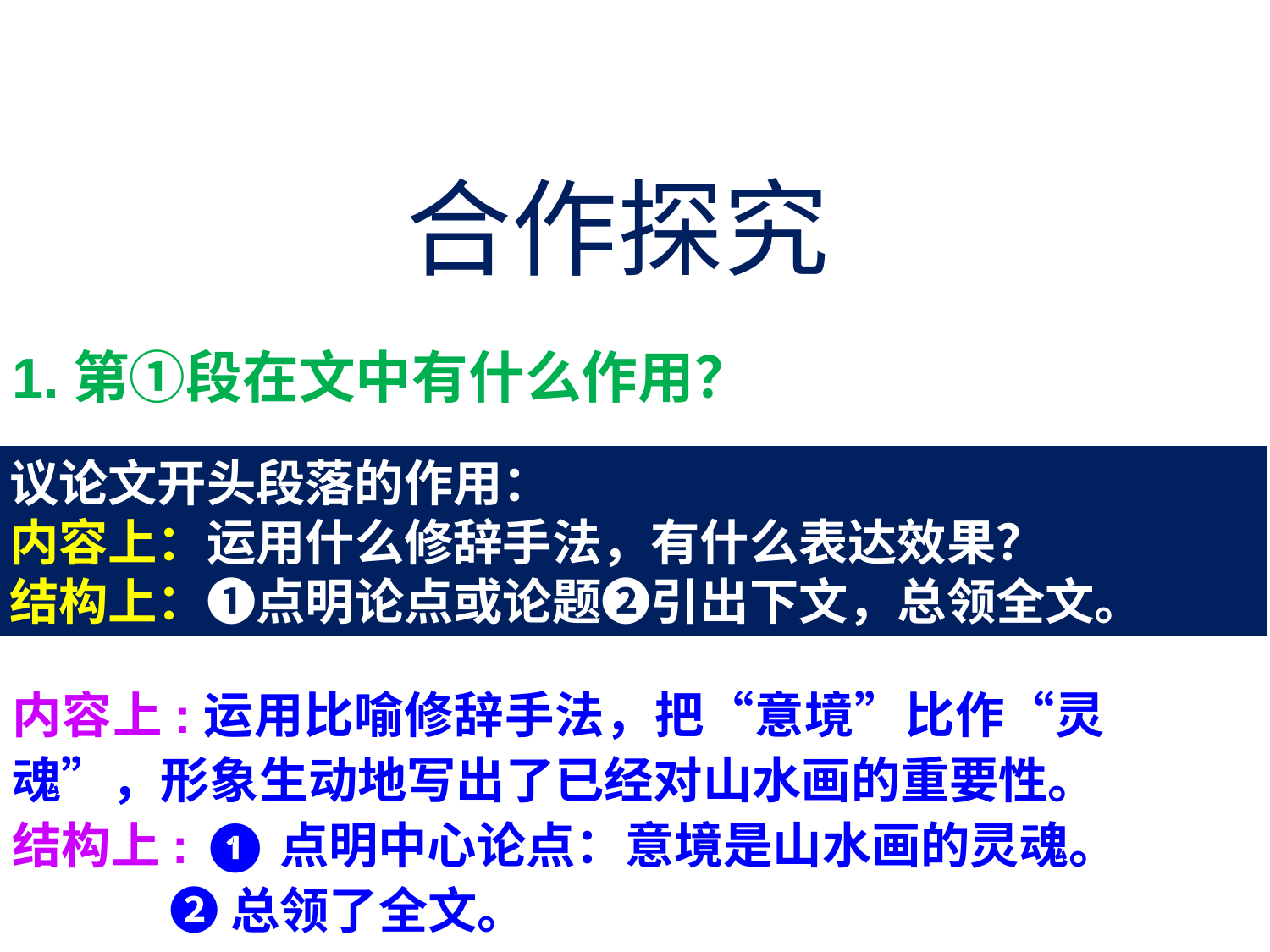

合作探究
1.第①段在文中有什么作用？
议论文开头段落的作用：
内容上：运用什么修辞手法，有什么表达效果？
结构上：❶点明论点或论题❷引出下文，总领全文。
内容上:运用比喻修辞手法，把“意境”比作“灵              魂”，形象生动地写出了已经对山水画的重要性。
结构上: ❶点明中心论点：意境是山水画的灵魂。
              ❷总领了全文。